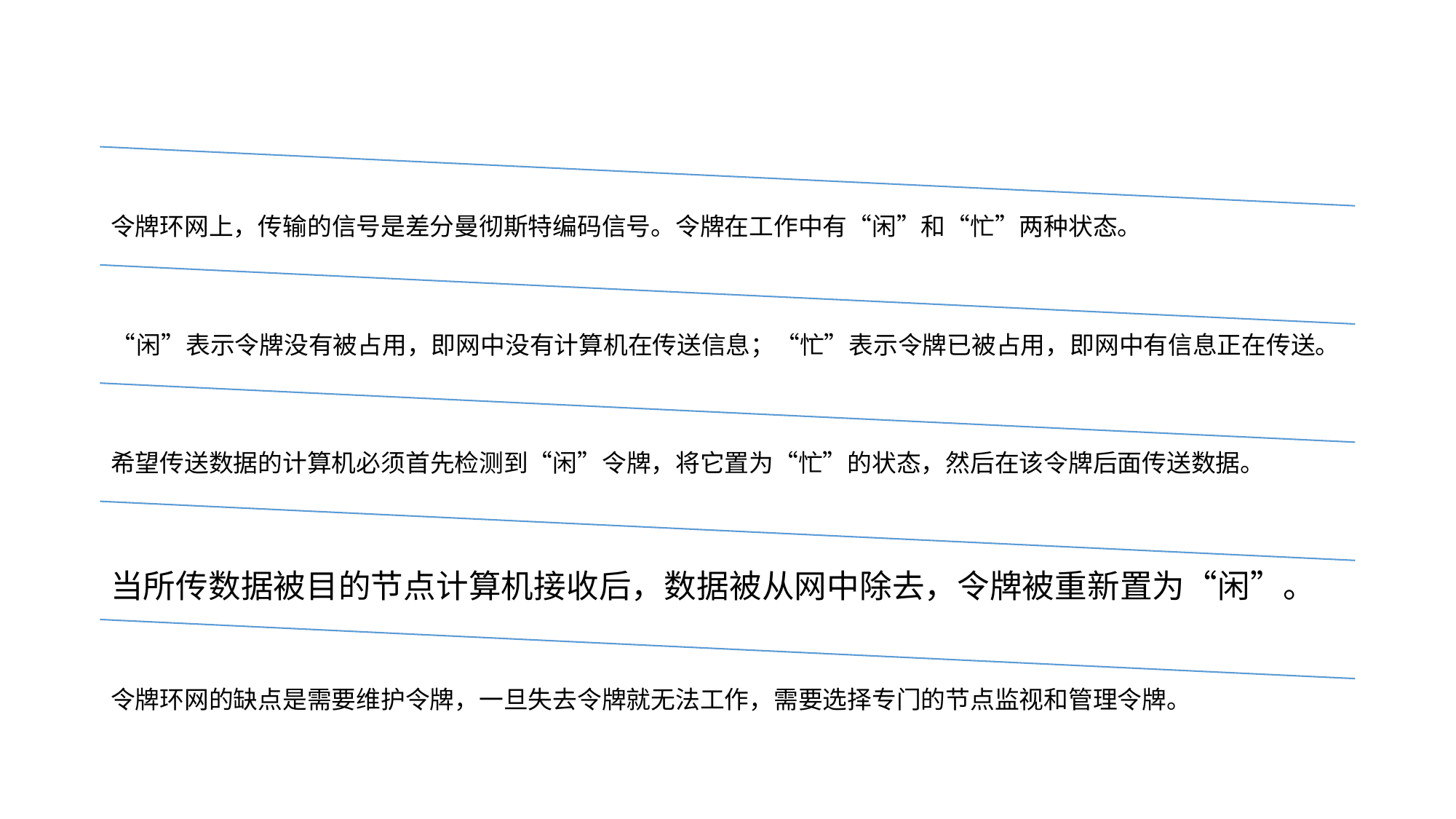

令牌环网上，传输的信号是差分曼彻斯特编码信号。令牌在工作中有“闲”和“忙”两种状态。
“闲”表示令牌没有被占用，即网中没有计算机在传送信息；“忙”表示令牌已被占用，即网中有信息正在传送。
希望传送数据的计算机必须首先检测到“闲”令牌，将它置为“忙”的状态，然后在该令牌后面传送数据。
当所传数据被目的节点计算机接收后，数据被从网中除去，令牌被重新置为“闲”。
令牌环网的缺点是需要维护令牌，一旦失去令牌就无法工作，需要选择专门的节点监视和管理令牌。